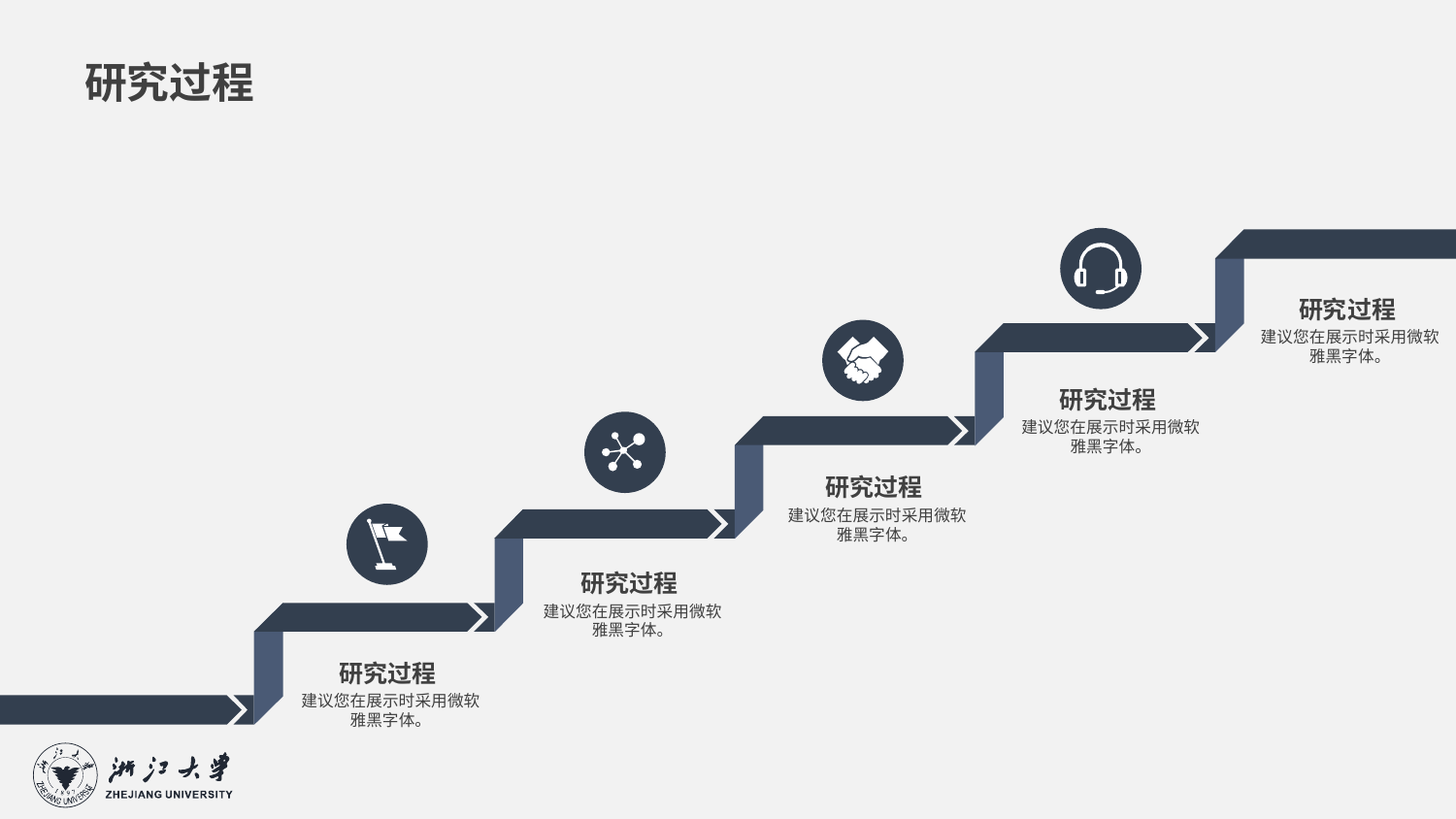

研究过程

研究过程

建议您在展示时采用微软雅黑字体。

研究过程

建议您在展示时采用微软雅黑字体。

研究过程

建议您在展示时采用微软雅黑字体。

研究过程
建议您在展示时采用微软雅黑字体。

研究过程
建议您在展示时采用微软雅黑字体。